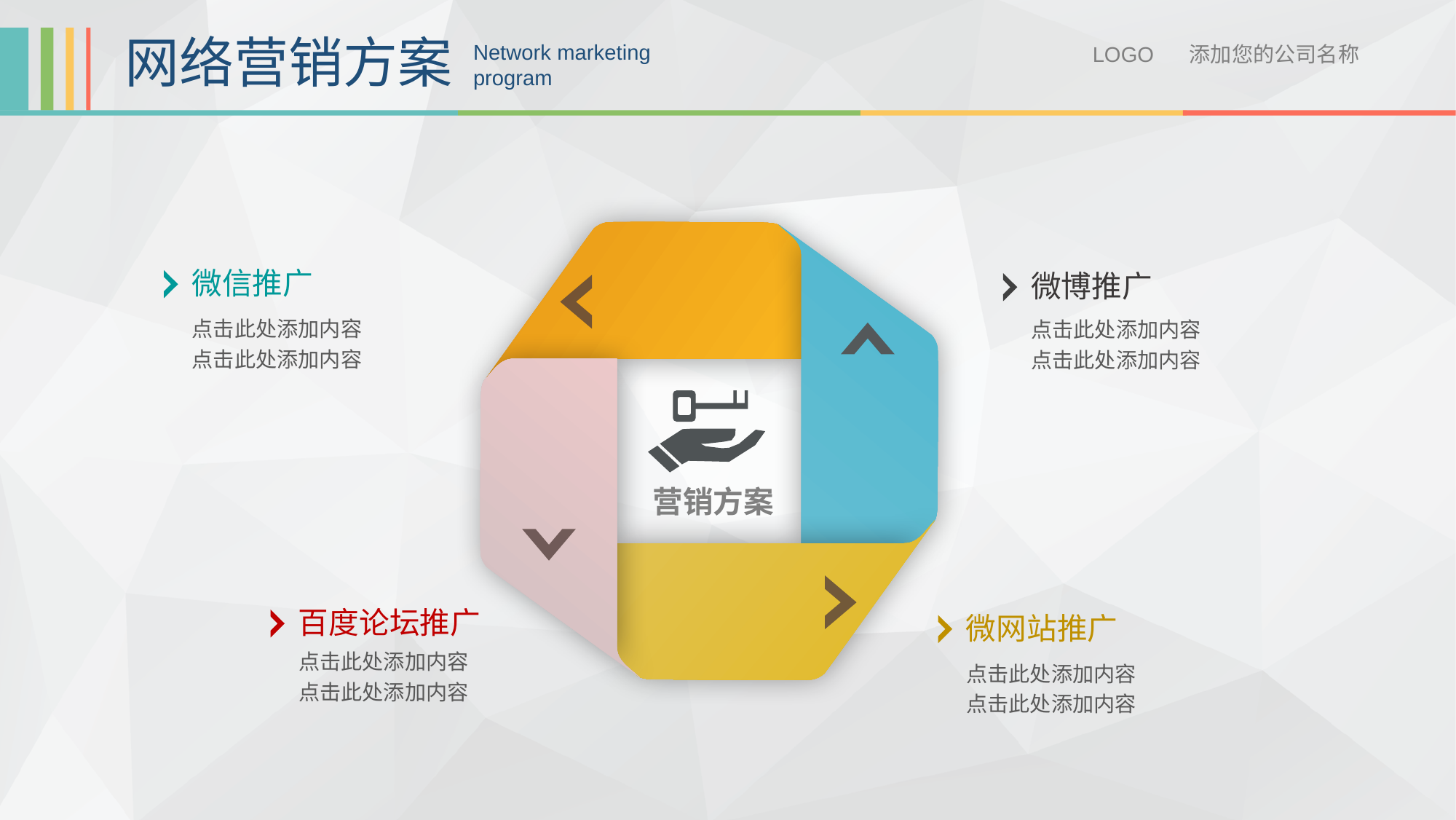

网络营销方案

Network marketing program
LOGO     添加您的公司名称

微信推广

点击此处添加内容
点击此处添加内容
微博推广

点击此处添加内容
点击此处添加内容

营销方案

百度论坛推广

点击此处添加内容
点击此处添加内容
微网站推广

点击此处添加内容
点击此处添加内容